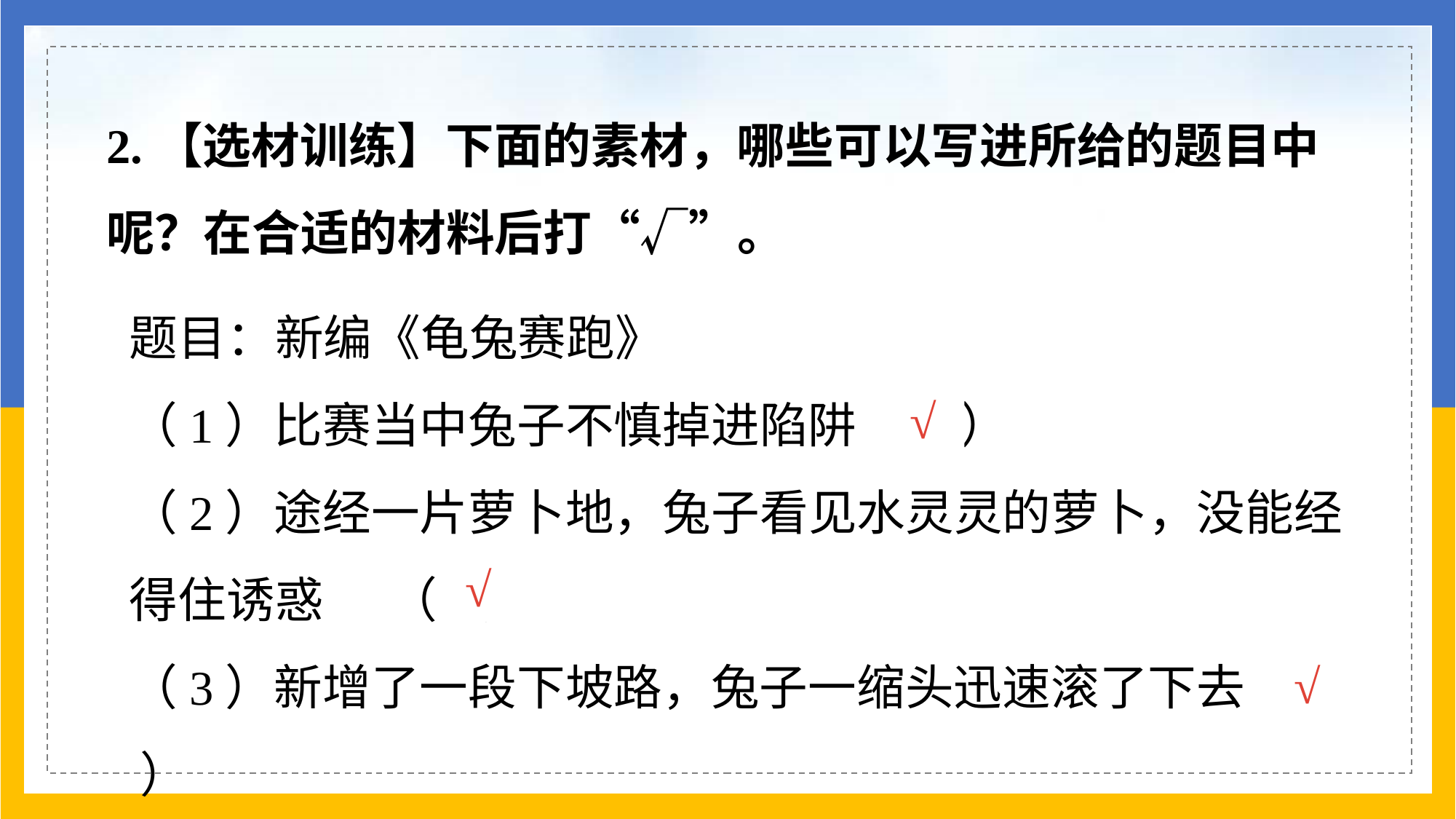

2.【选材训练】下面的素材，哪些可以写进所给的题目中呢？在合适的材料后打“√”。
题目：新编《龟兔赛跑》
（1）比赛当中兔子不慎掉进陷阱 （    ）
（2）途经一片萝卜地，兔子看见水灵灵的萝卜，没能经得住诱惑      （    ）
（3）新增了一段下坡路，兔子一缩头迅速滚了下去 （    ）
√
√
√